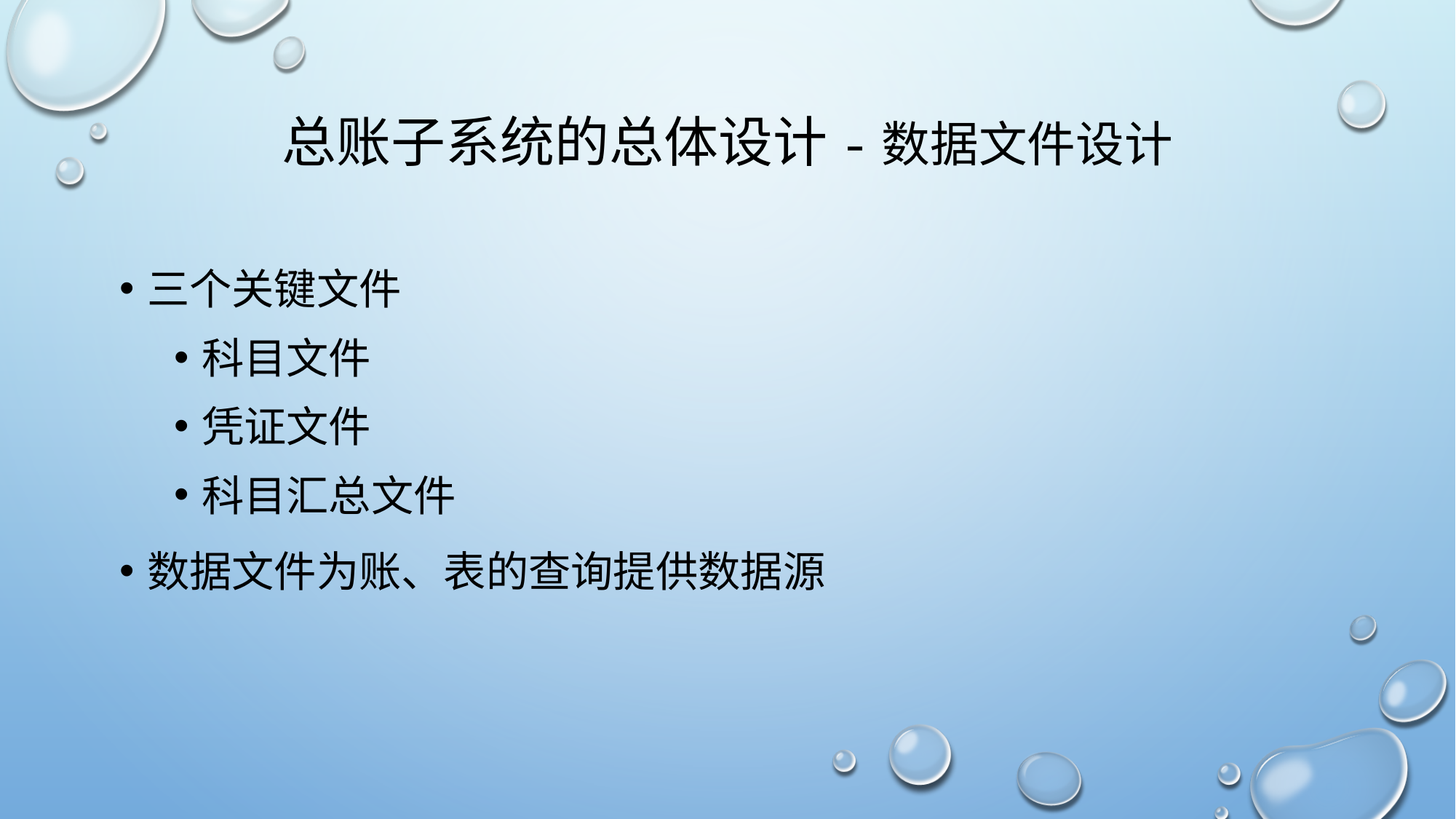

# 总账子系统的总体设计-数据文件设计
三个关键文件
科目文件
凭证文件
科目汇总文件
数据文件为账、表的查询提供数据源